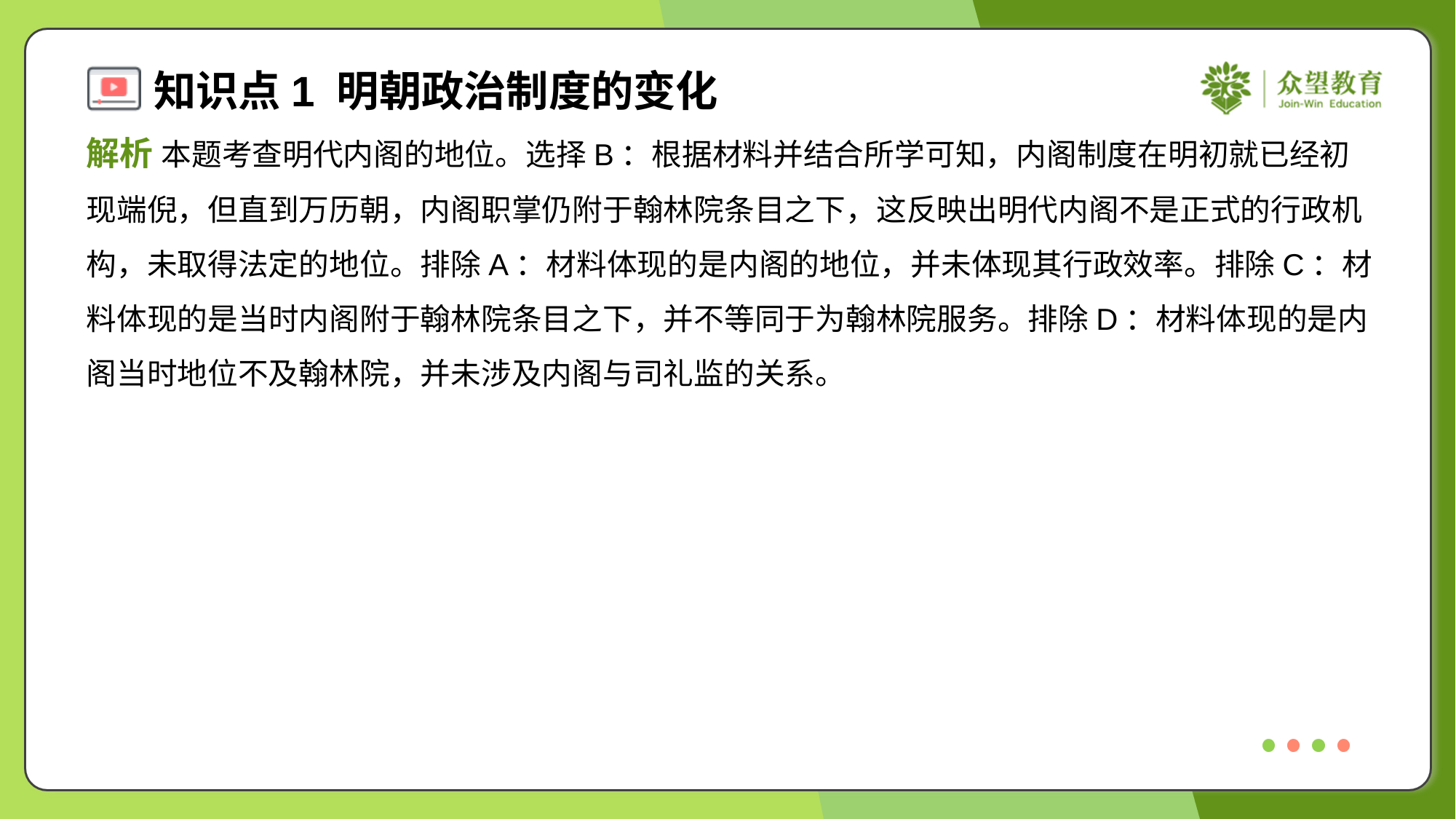

解析 本题考查明代内阁的地位。选择B：根据材料并结合所学可知，内阁制度在明初就已经初
现端倪，但直到万历朝，内阁职掌仍附于翰林院条目之下，这反映出明代内阁不是正式的行政机
构，未取得法定的地位。排除A：材料体现的是内阁的地位，并未体现其行政效率。排除C：材
料体现的是当时内阁附于翰林院条目之下，并不等同于为翰林院服务。排除D：材料体现的是内
阁当时地位不及翰林院，并未涉及内阁与司礼监的关系。